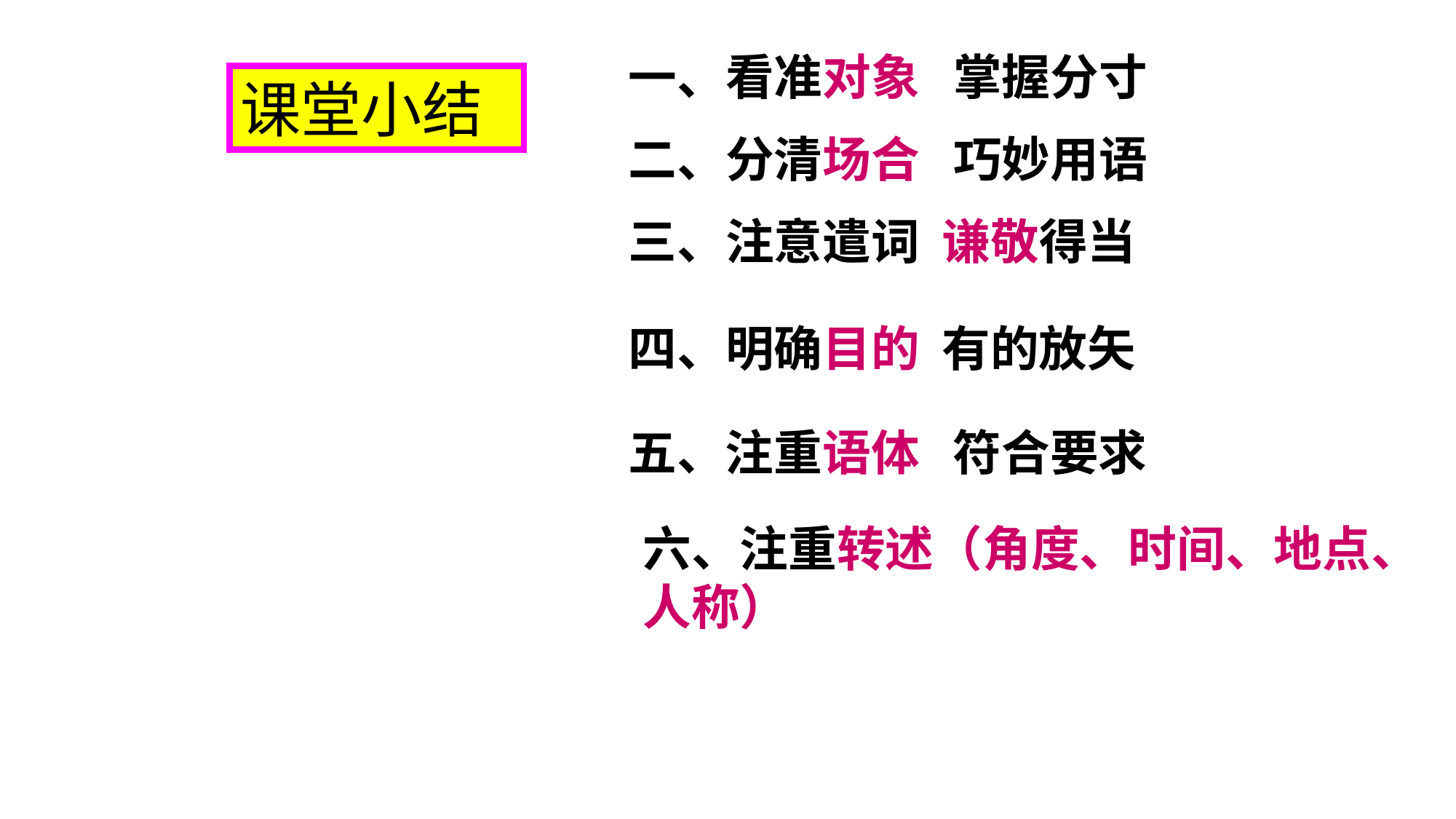

一、看准对象   掌握分寸
二、分清场合   巧妙用语
三、注意遣词  谦敬得当
课堂小结
四、明确目的  有的放矢
五、注重语体   符合要求
六、注重转述（角度、时间、地点、人称）